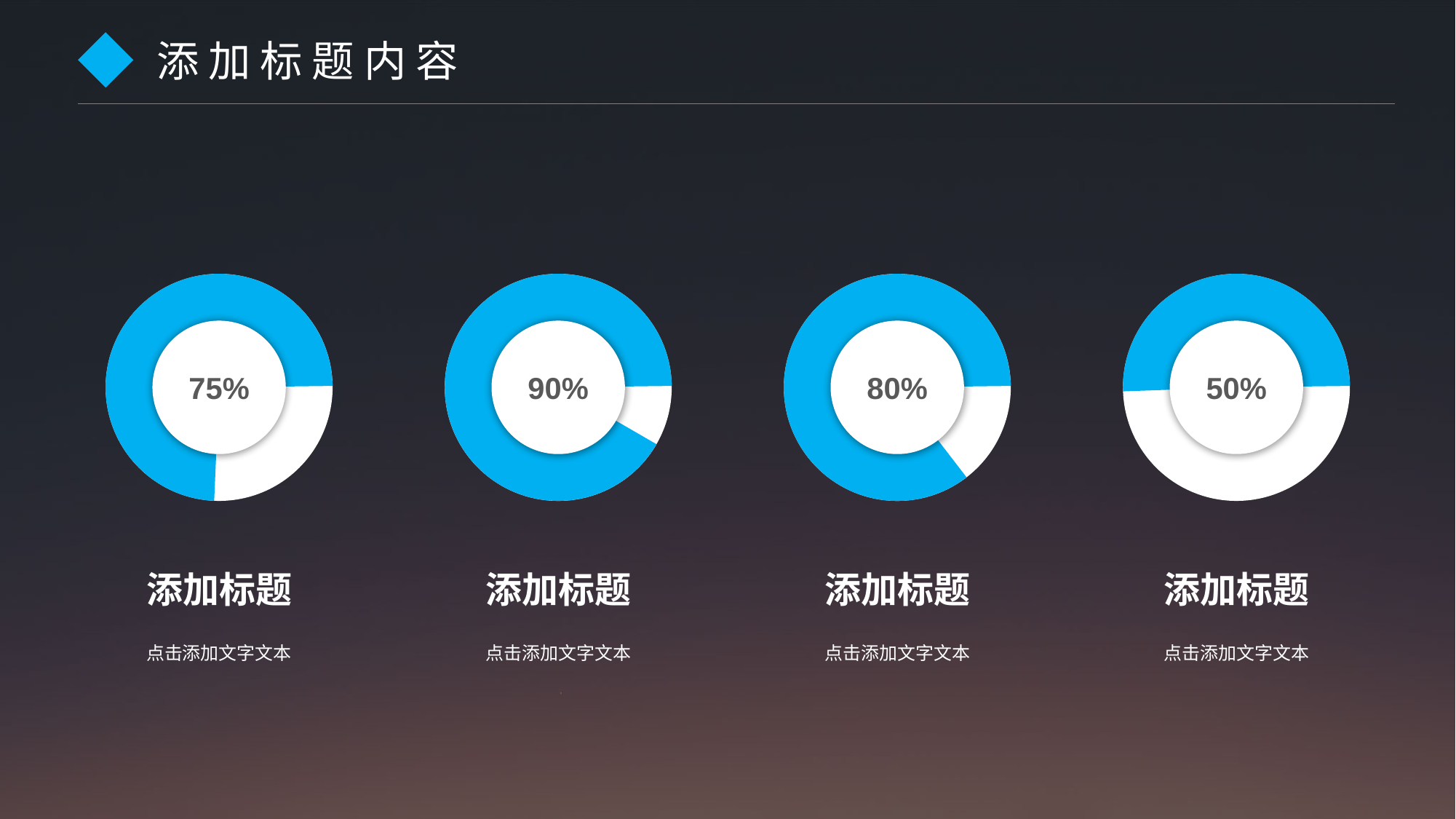

添 加 标 题 内 容

75%

90%

80%

50%
添加标题
点击添加文字文本
添加标题
点击添加文字文本
添加标题
点击添加文字文本
添加标题
点击添加文字文本